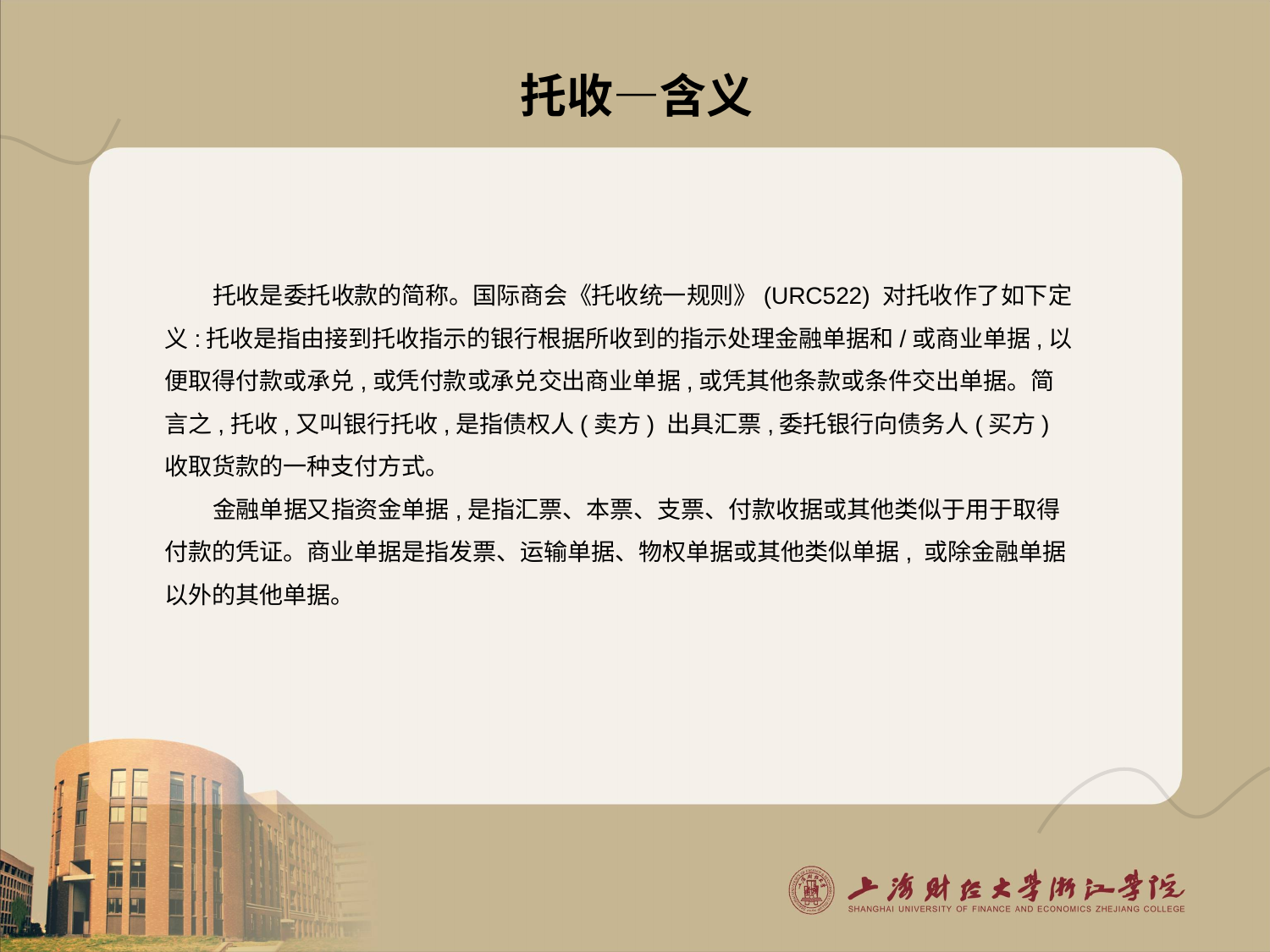

# 托收—含义
托收是委托收款的简称。国际商会《托收统一规则》(URC522) 对托收作了如下定义:托收是指由接到托收指示的银行根据所收到的指示处理金融单据和/或商业单据,以便取得付款或承兑,或凭付款或承兑交出商业单据,或凭其他条款或条件交出单据。简言之,托收,又叫银行托收,是指债权人(卖方) 出具汇票,委托银行向债务人(买方) 收取货款的一种支付方式。
金融单据又指资金单据,是指汇票、本票、支票、付款收据或其他类似于用于取得付款的凭证。商业单据是指发票、运输单据、物权单据或其他类似单据, 或除金融单据以外的其他单据。